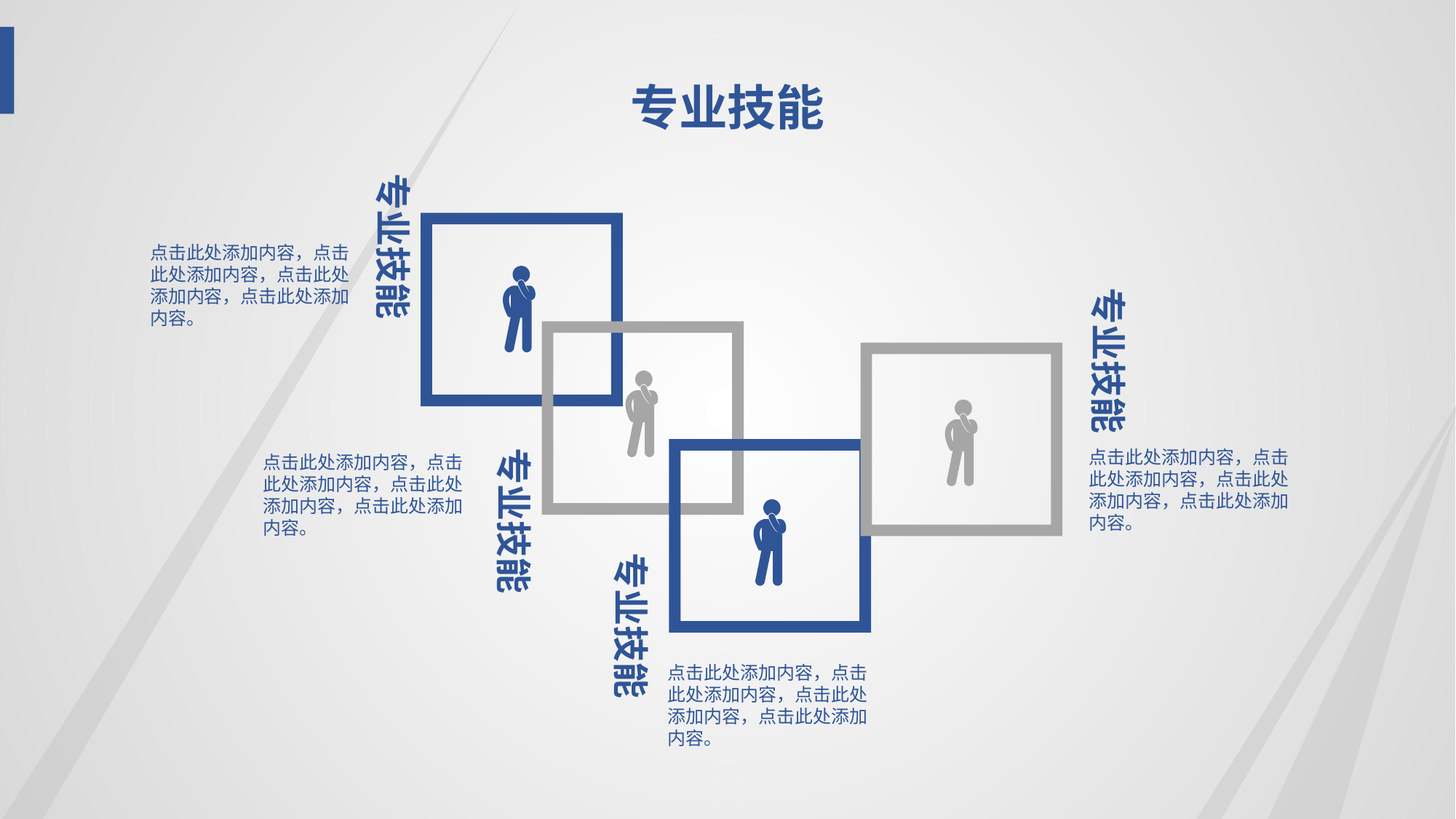

专业技能
专业技能

点击此处添加内容，点击此处添加内容，点击此处添加内容，点击此处添加内容。

专业技能

专业技能

点击此处添加内容，点击此处添加内容，点击此处添加内容，点击此处添加内容。
点击此处添加内容，点击此处添加内容，点击此处添加内容，点击此处添加内容。

专业技能
点击此处添加内容，点击此处添加内容，点击此处添加内容，点击此处添加内容。
.